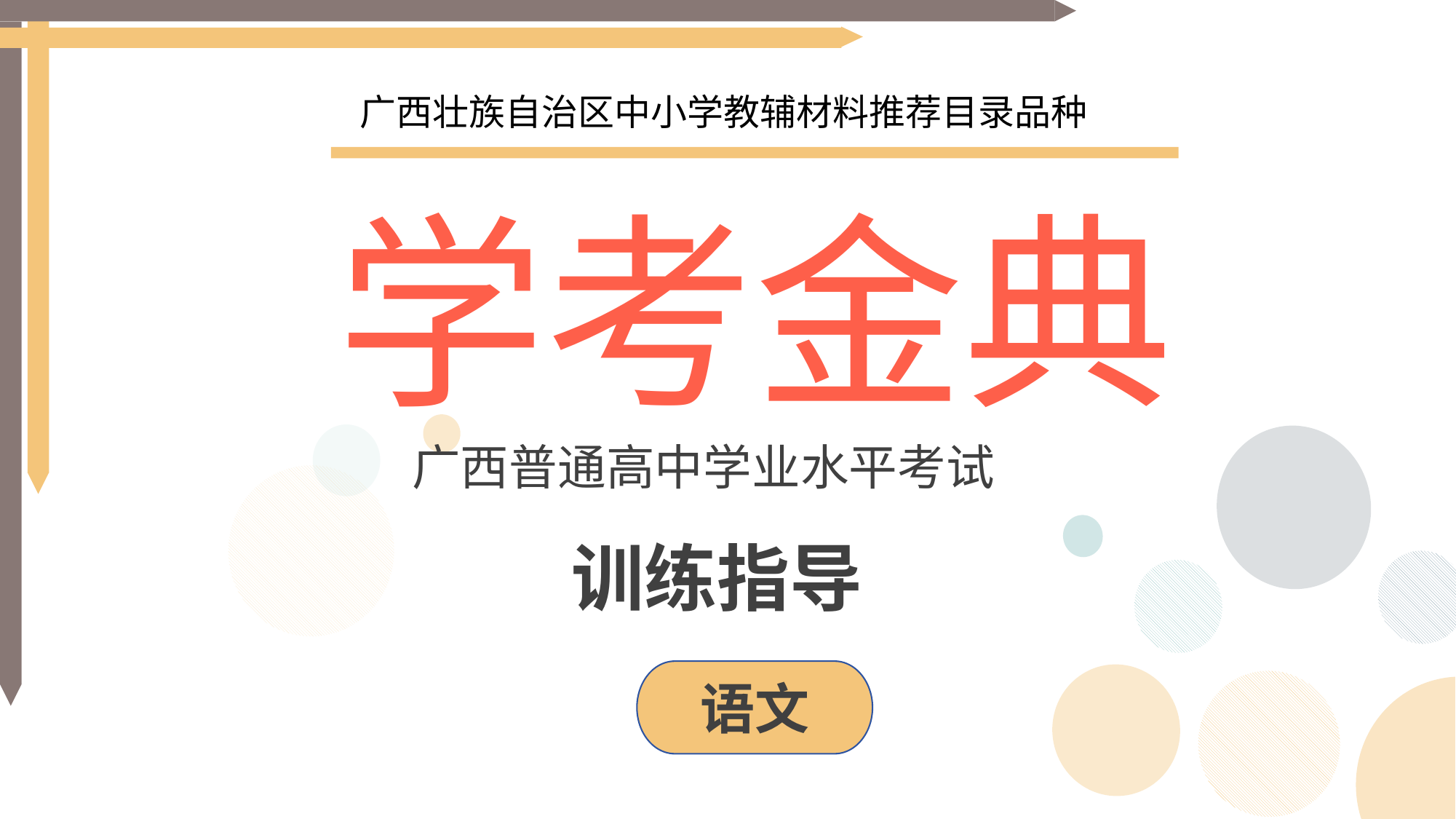

广西壮族自治区中小学教辅材料推荐目录品种
学考金典

广西普通高中学业水平考试
训练指导
语文